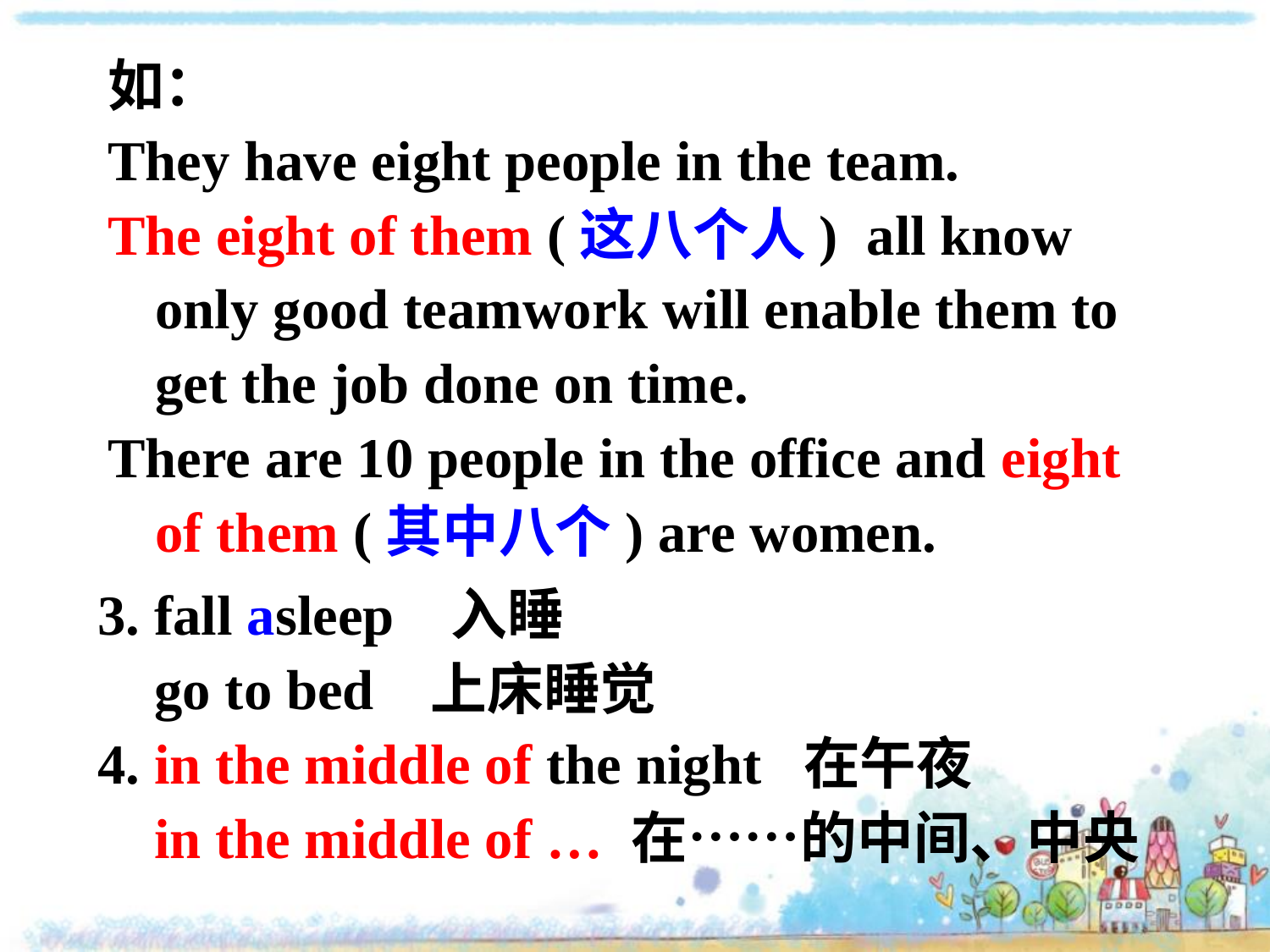

如：
They have eight people in the team.
The eight of them (这八个人)  all know only good teamwork will enable them to get the job done on time.
There are 10 people in the office and eight of them (其中八个) are women.
3. fall asleep   入睡
    go to bed   上床睡觉
4. in the middle of the night  在午夜
    in the middle of … 在……的中间、中央